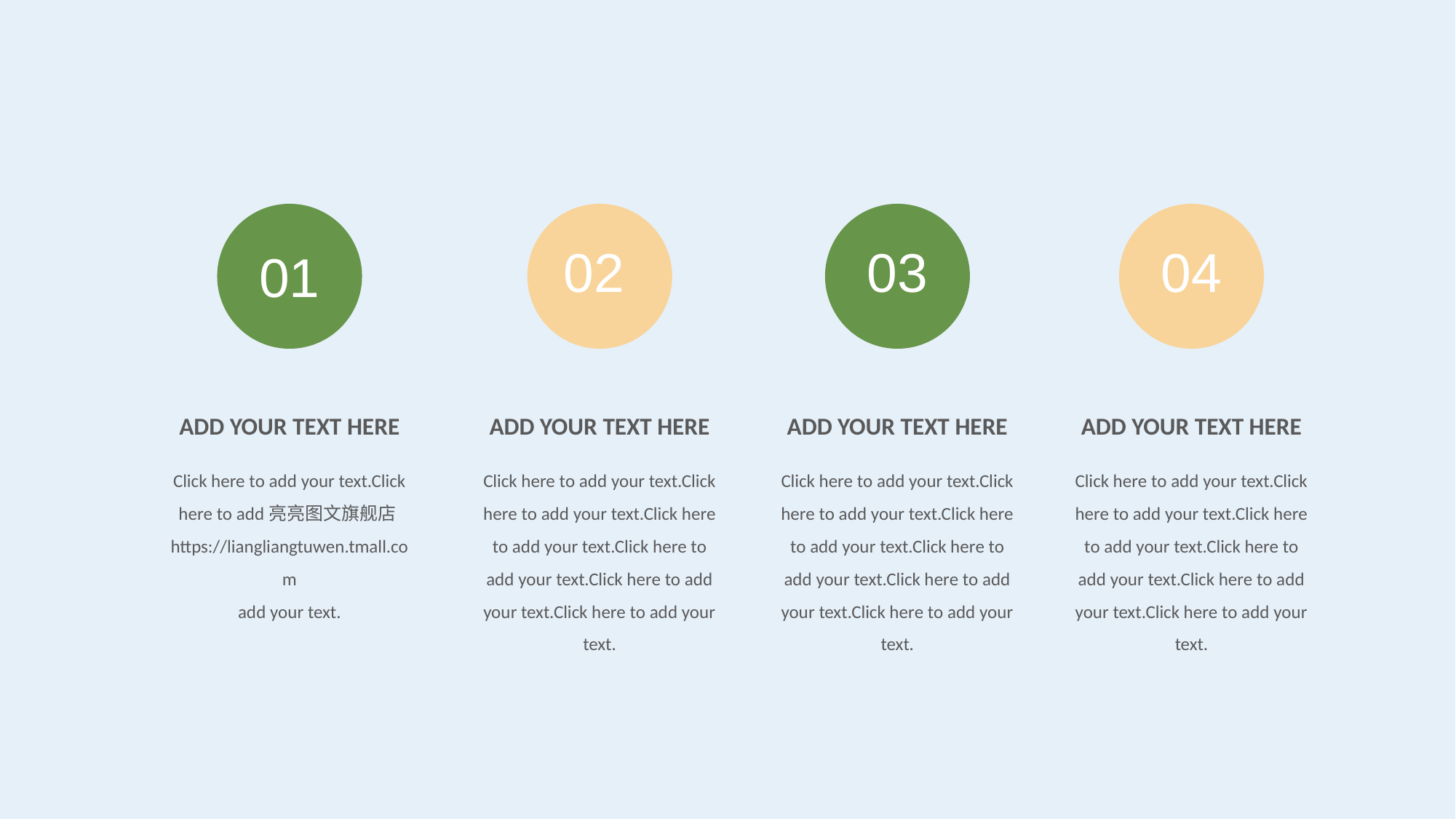

02
03
04
01
ADD YOUR TEXT HERE
ADD YOUR TEXT HERE
ADD YOUR TEXT HERE
ADD YOUR TEXT HERE
Click here to add your text.Click here to add亮亮图文旗舰店https://liangliangtuwen.tmall.com
add your text.
Click here to add your text.Click here to add your text.Click here to add your text.Click here to add your text.Click here to add your text.Click here to add your text.
Click here to add your text.Click here to add your text.Click here to add your text.Click here to add your text.Click here to add your text.Click here to add your text.
Click here to add your text.Click here to add your text.Click here to add your text.Click here to add your text.Click here to add your text.Click here to add your text.